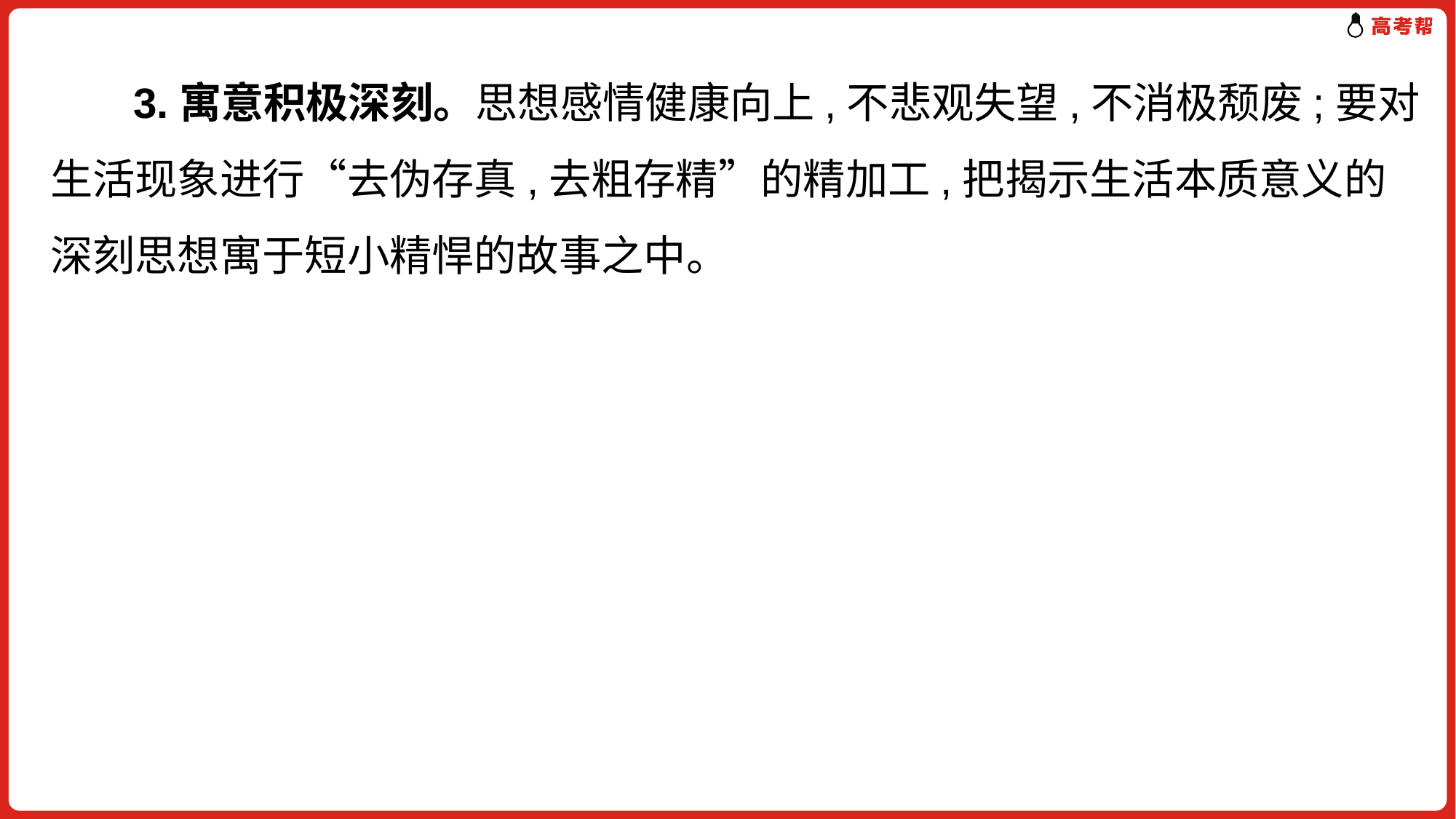

3.寓意积极深刻。思想感情健康向上,不悲观失望,不消极颓废;要对生活现象进行“去伪存真,去粗存精”的精加工,把揭示生活本质意义的深刻思想寓于短小精悍的故事之中。